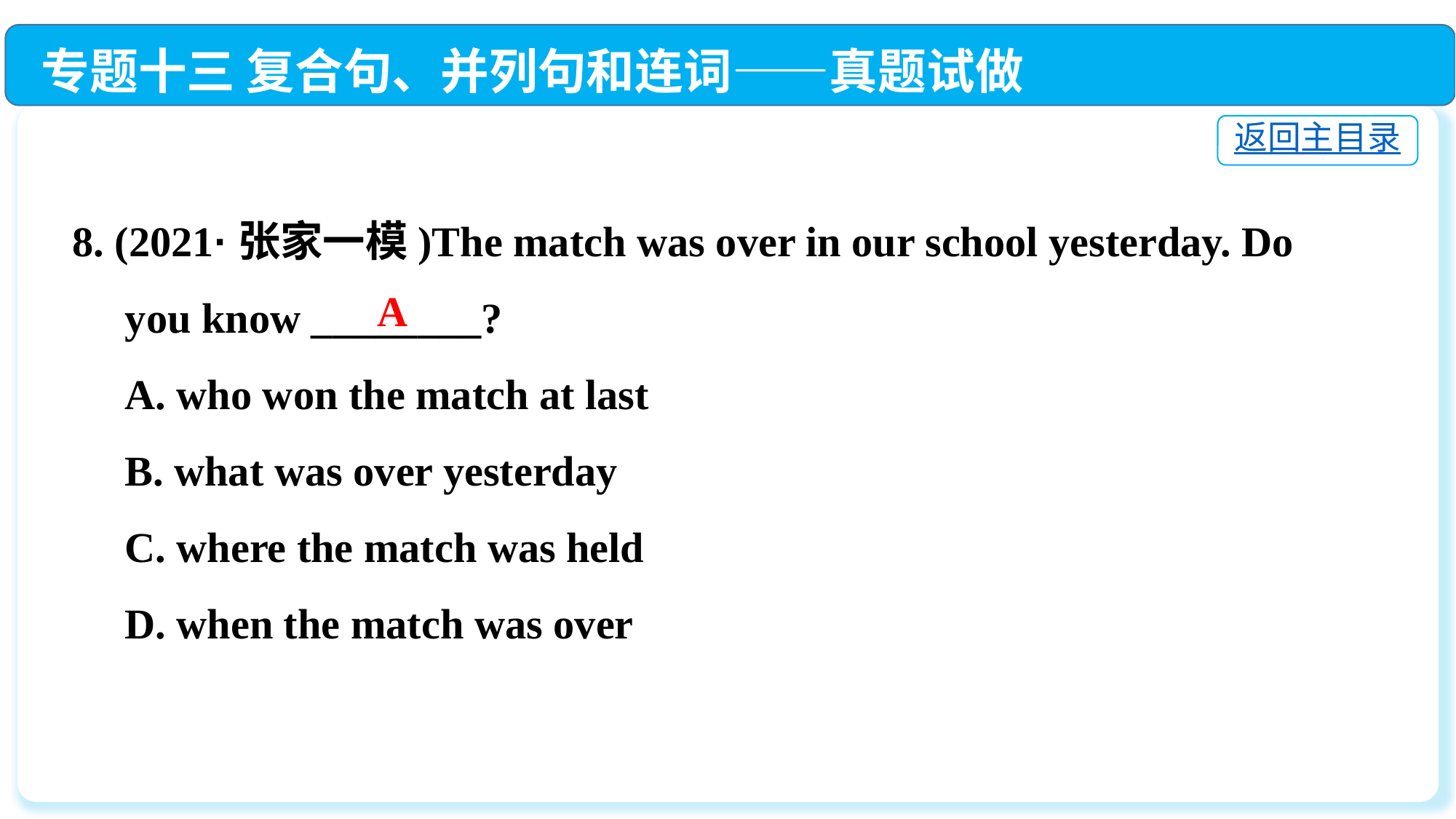

专题十三 复合句、并列句和连词——真题试做

返回主目录
8. (2021·张家一模)The match was over in our school yesterday. Do
     you know ________?
     A. who won the match at last
     B. what was over yesterday
     C. where the match was held
     D. when the match was over
A